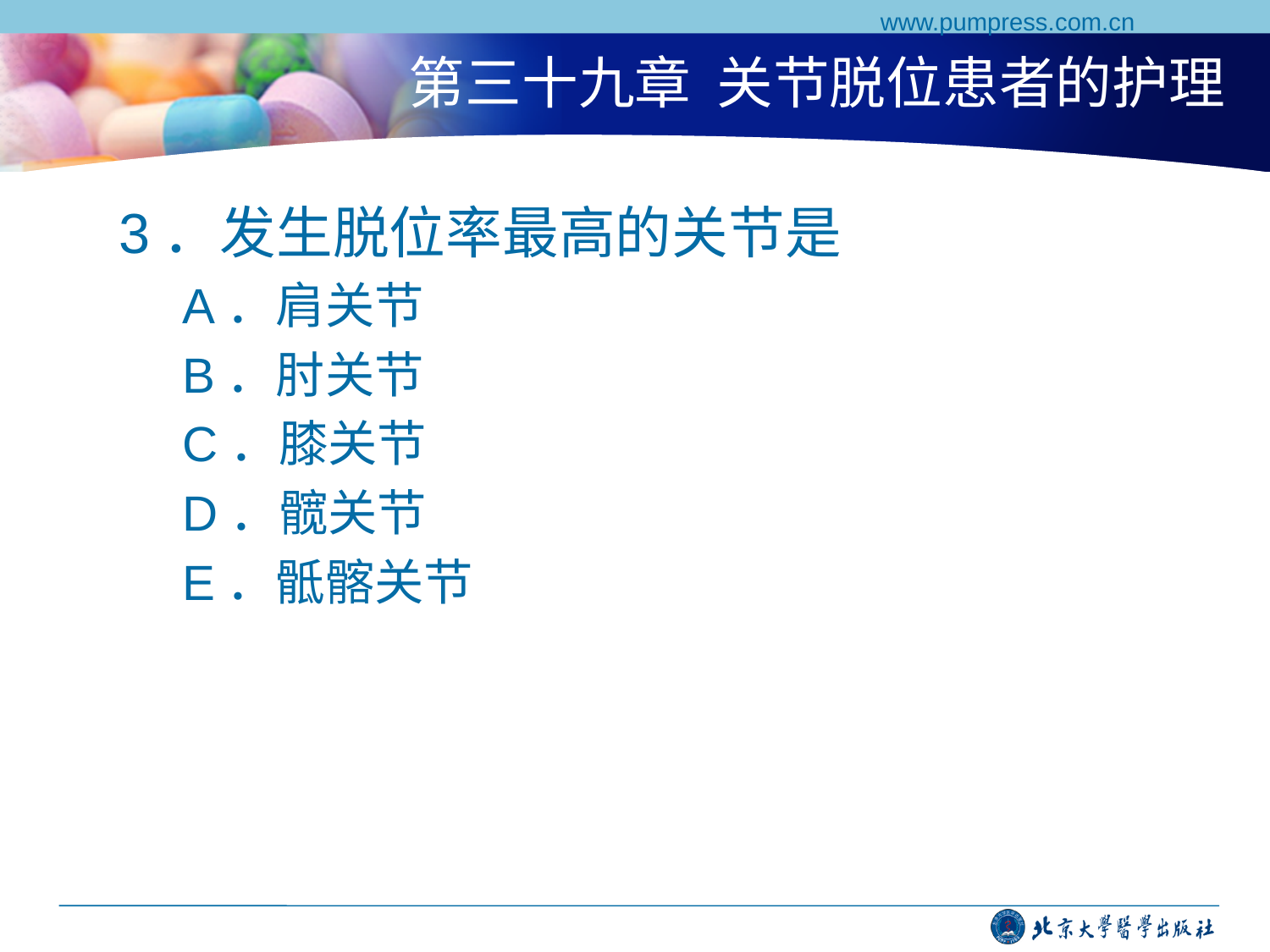

www.pumpress.com.cn
# 第三十九章  关节脱位患者的护理
3．发生脱位率最高的关节是
A．肩关节
B．肘关节
C．膝关节
D．髋关节
E．骶髂关节